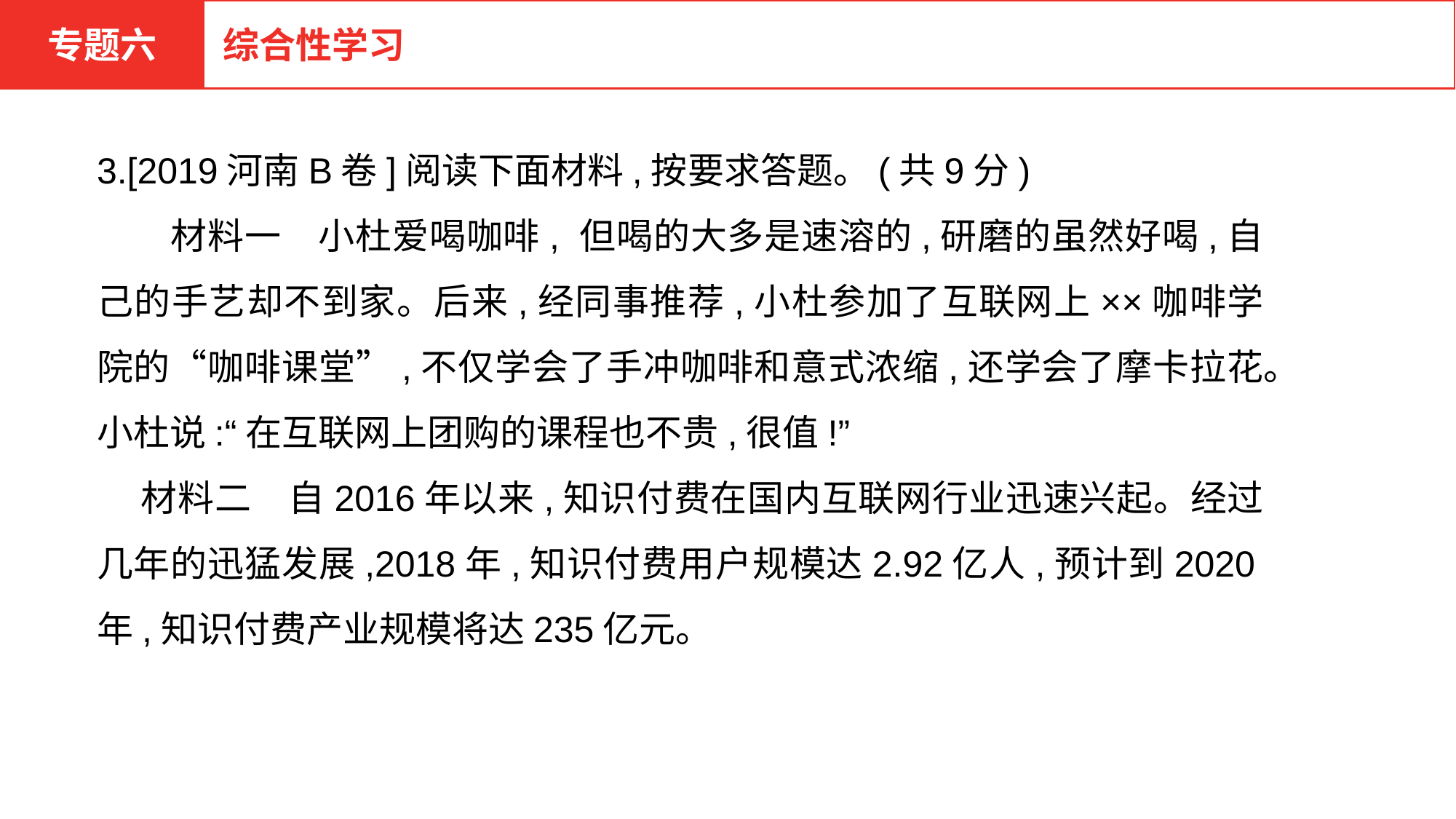

专题六
综合性学习
3.[2019河南B卷]阅读下面材料,按要求答题。(共9分)
　　材料一　小杜爱喝咖啡, 但喝的大多是速溶的,研磨的虽然好喝,自己的手艺却不到家。后来,经同事推荐,小杜参加了互联网上××咖啡学院的“咖啡课堂”,不仅学会了手冲咖啡和意式浓缩,还学会了摩卡拉花。小杜说:“在互联网上团购的课程也不贵,很值!”
    材料二　自2016年以来,知识付费在国内互联网行业迅速兴起。经过几年的迅猛发展,2018年,知识付费用户规模达2.92亿人,预计到2020年,知识付费产业规模将达235亿元。